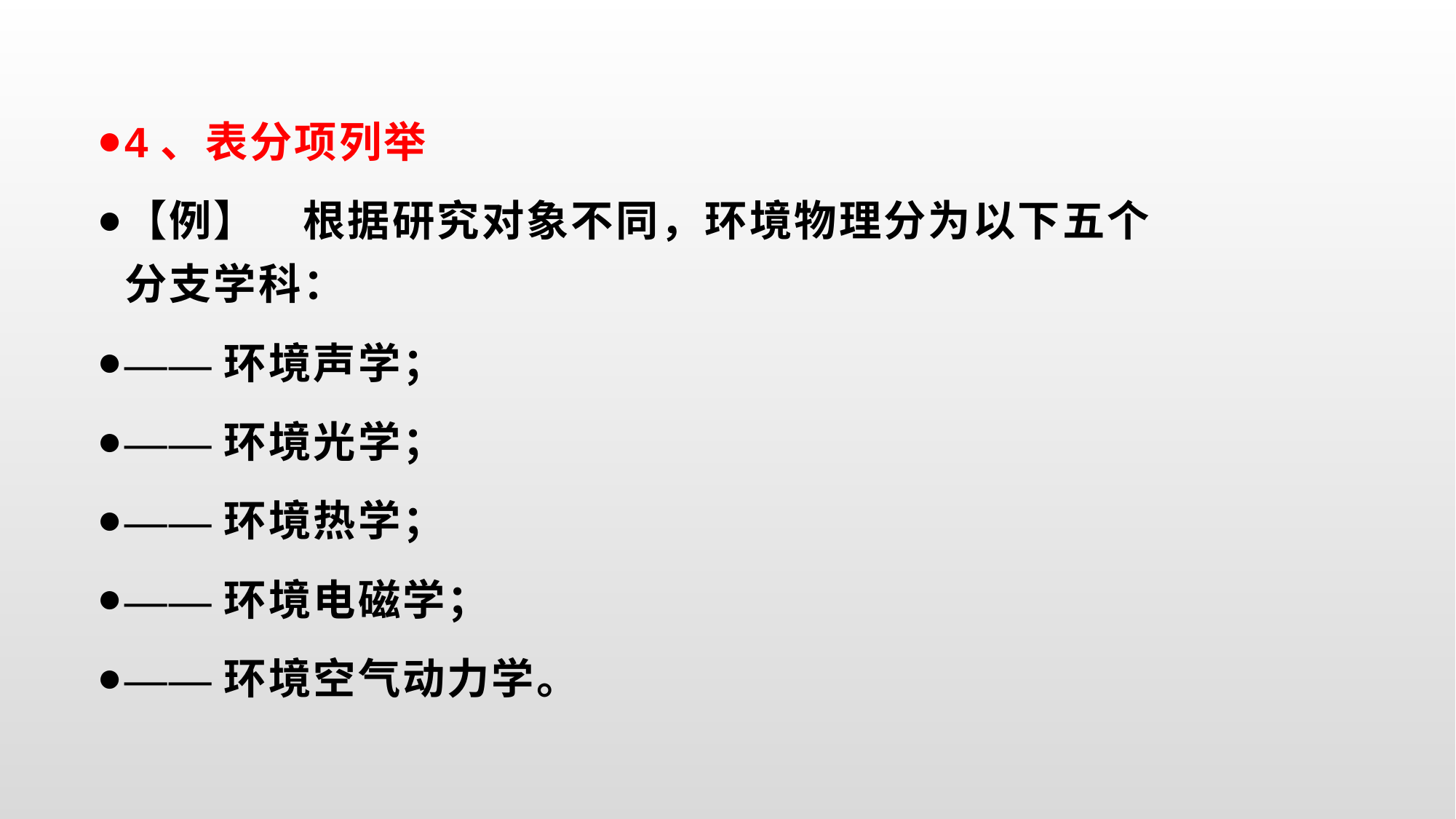

4、表分项列举
【例】　根据研究对象不同，环境物理分为以下五个分支学科：
——环境声学；
——环境光学；
——环境热学；
——环境电磁学；
——环境空气动力学。